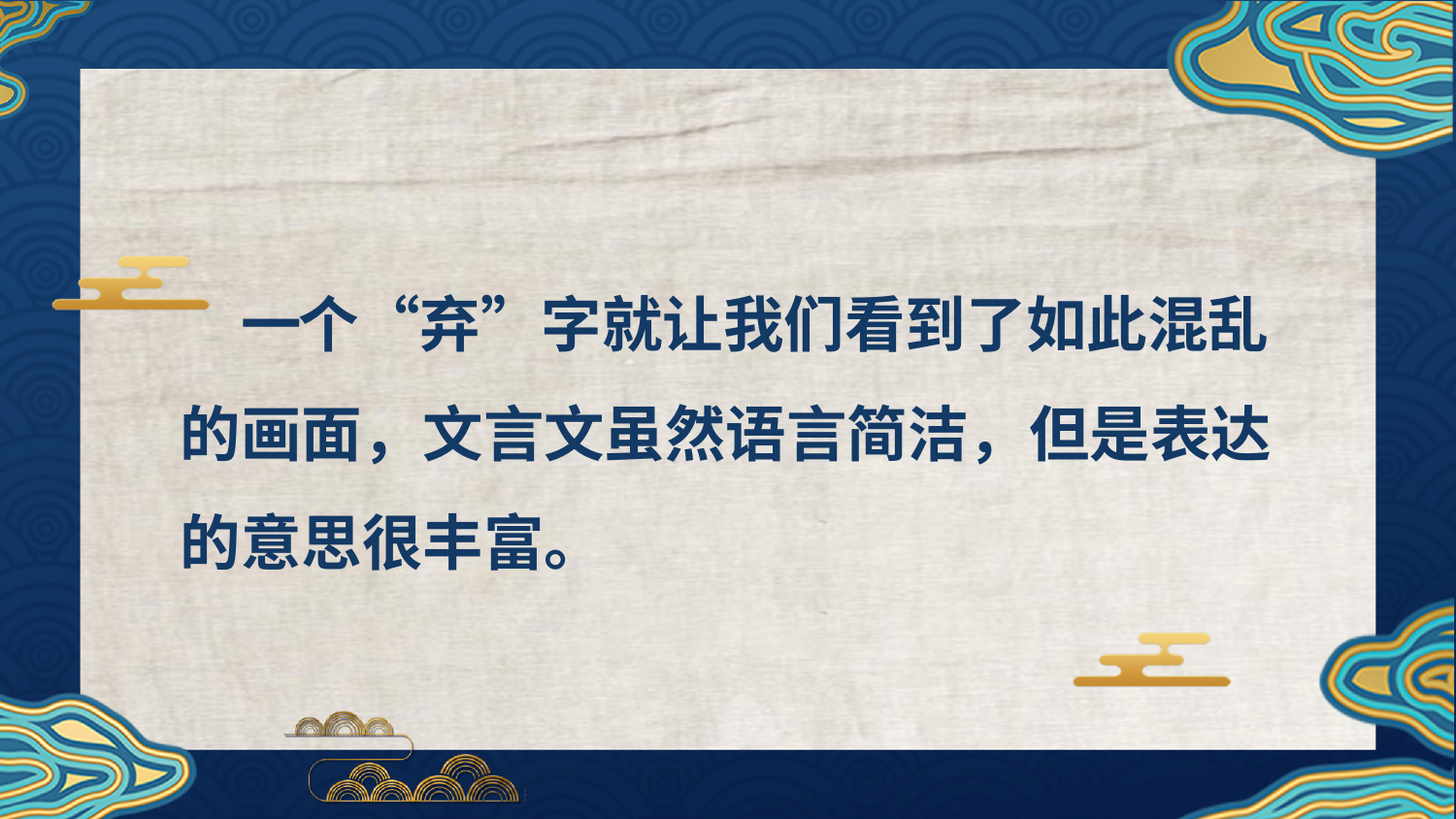

一个“弃”字就让我们看到了如此混乱的画面，文言文虽然语言简洁，但是表达的意思很丰富。